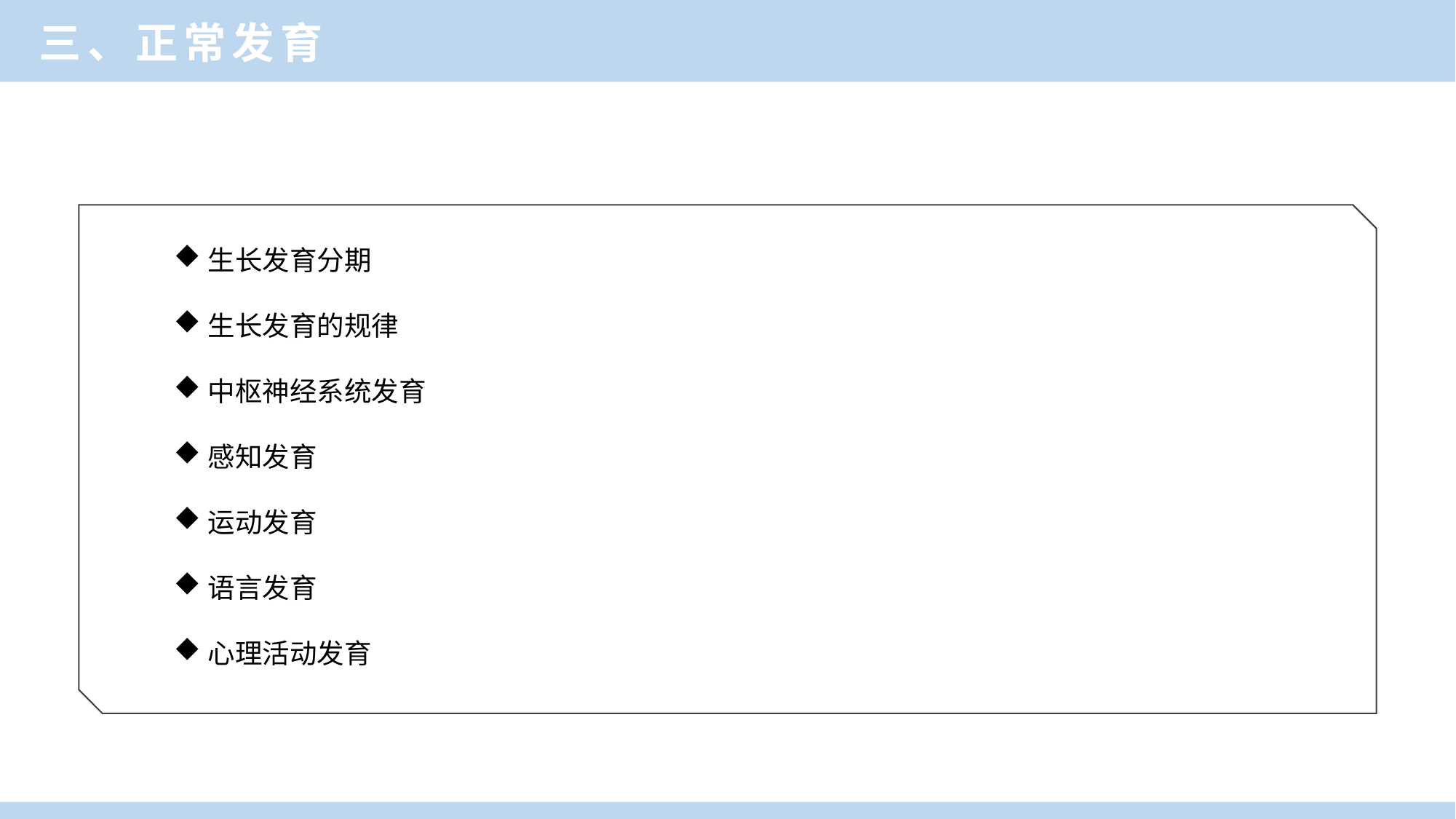

三、正常发育

生长发育分期
生长发育的规律
中枢神经系统发育
感知发育
运动发育
语言发育
心理活动发育